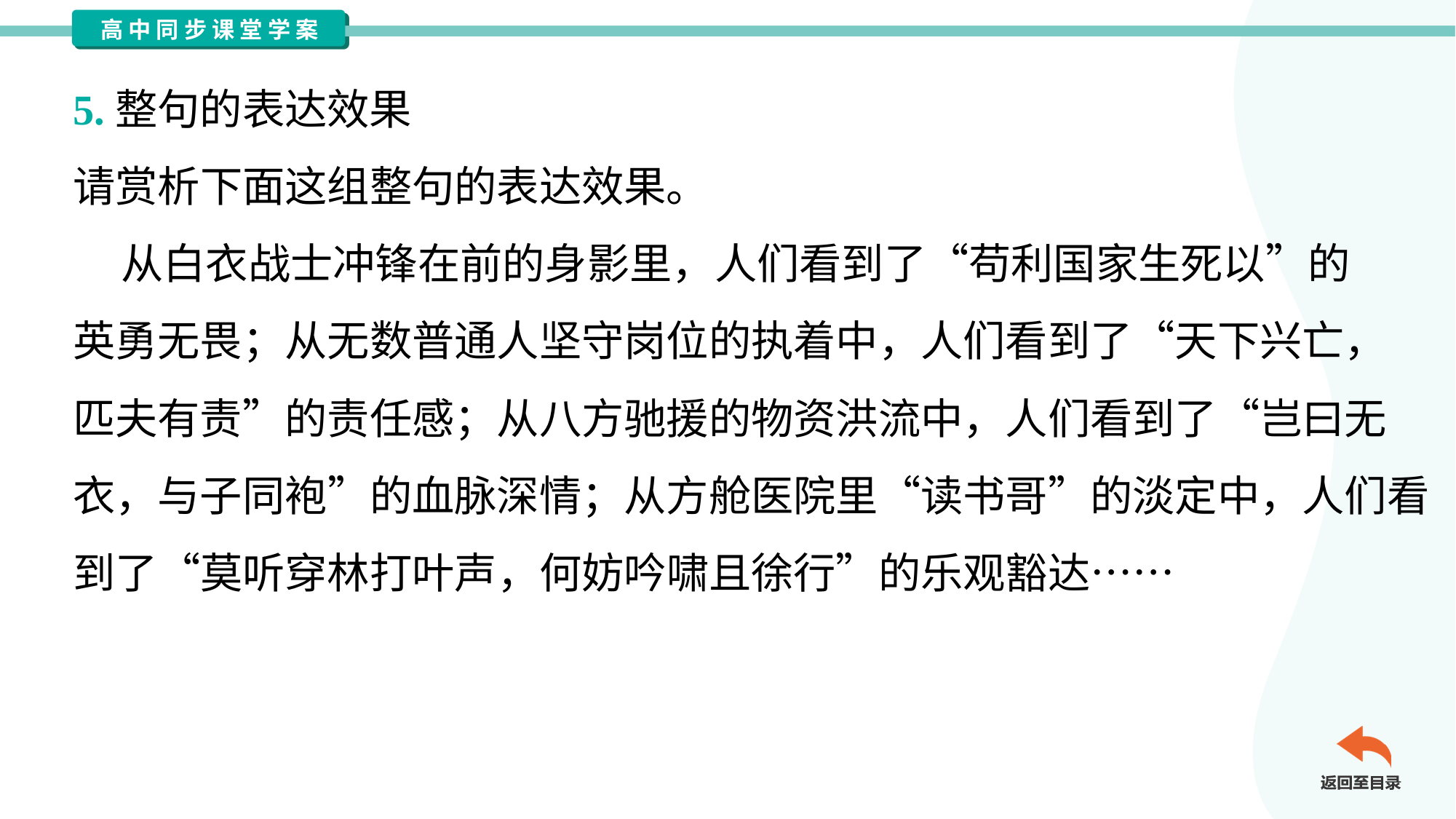

5.整句的表达效果
请赏析下面这组整句的表达效果。
    从白衣战士冲锋在前的身影里，人们看到了“苟利国家生死以”的
英勇无畏；从无数普通人坚守岗位的执着中，人们看到了“天下兴亡，
匹夫有责”的责任感；从八方驰援的物资洪流中，人们看到了“岂曰无
衣，与子同袍”的血脉深情；从方舱医院里“读书哥”的淡定中，人们看
到了“莫听穿林打叶声，何妨吟啸且徐行”的乐观豁达……